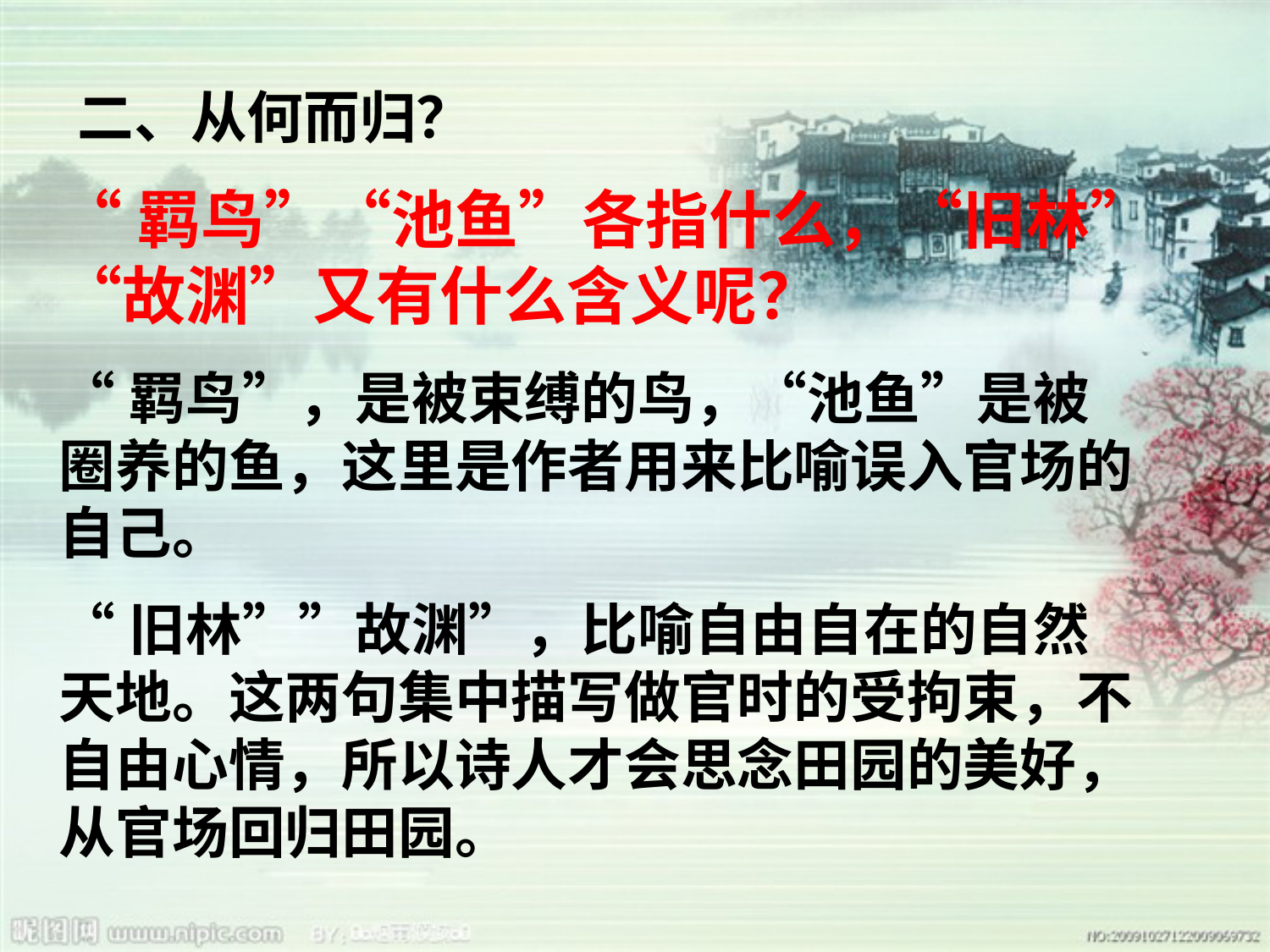

二、从何而归？
“羁鸟”“池鱼”各指什么，“旧林”“故渊”又有什么含义呢？
“羁鸟”，是被束缚的鸟，“池鱼”是被圈养的鱼，这里是作者用来比喻误入官场的自己。
“旧林””故渊”，比喻自由自在的自然天地。这两句集中描写做官时的受拘束，不自由心情，所以诗人才会思念田园的美好，从官场回归田园。